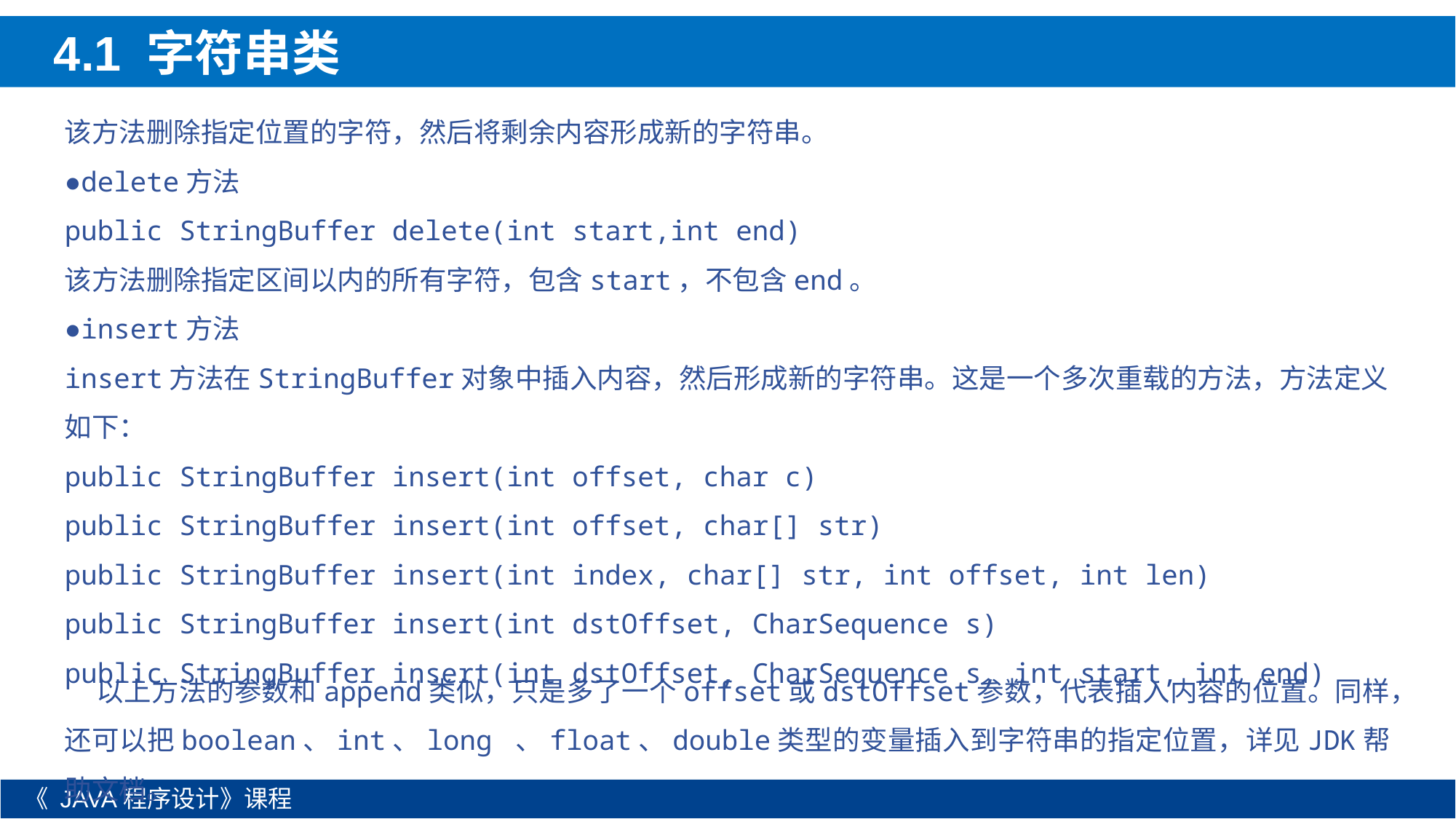

4.1 字符串类
该方法删除指定位置的字符，然后将剩余内容形成新的字符串。
●delete方法
public StringBuffer delete(int start,int end)
该方法删除指定区间以内的所有字符，包含start，不包含end。
●insert方法
insert方法在StringBuffer对象中插入内容，然后形成新的字符串。这是一个多次重载的方法，方法定义如下：
public StringBuffer	insert(int offset, char c)
public StringBuffer	insert(int offset, char[] str)
public StringBuffer	insert(int index, char[] str, int offset, int len)
public StringBuffer	insert(int dstOffset, CharSequence s)
public StringBuffer	insert(int dstOffset, CharSequence s, int start, int end)
以上方法的参数和append类似，只是多了一个offset或dstOffset参数，代表插入内容的位置。同样，还可以把boolean、int、long 、float、double类型的变量插入到字符串的指定位置，详见JDK帮助文档。
《 JAVA程序设计》课程